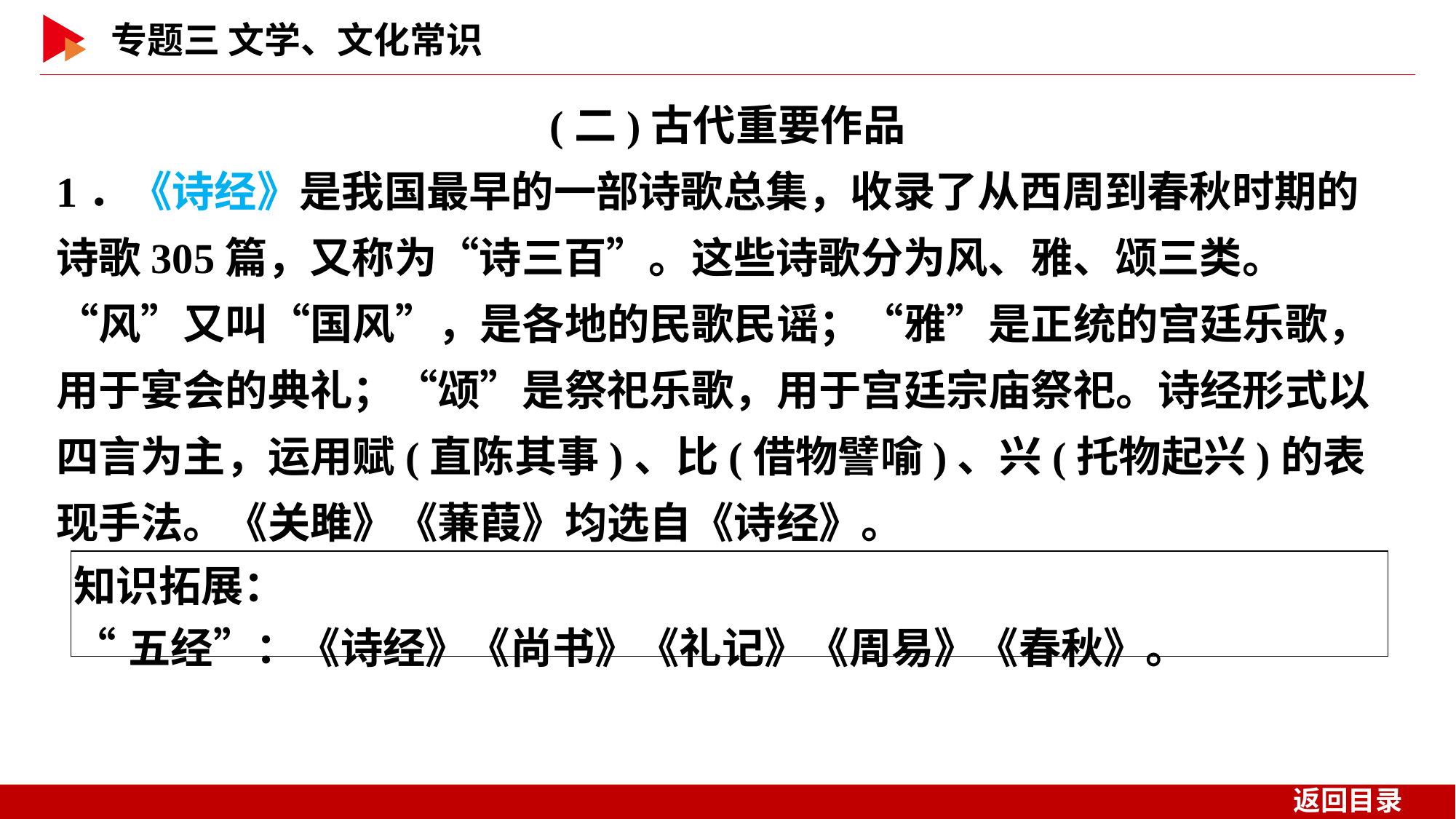

(二)古代重要作品
1．《诗经》是我国最早的一部诗歌总集，收录了从西周到春秋时期的诗歌305篇，又称为“诗三百”。这些诗歌分为风、雅、颂三类。“风”又叫“国风”，是各地的民歌民谣；“雅”是正统的宫廷乐歌，用于宴会的典礼；“颂”是祭祀乐歌，用于宫廷宗庙祭祀。诗经形式以四言为主，运用赋(直陈其事)、比(借物譬喻)、兴(托物起兴)的表现手法。《关雎》《蒹葭》均选自《诗经》。
| 知识拓展： “五经”：《诗经》《尚书》《礼记》《周易》《春秋》。 |
| --- |